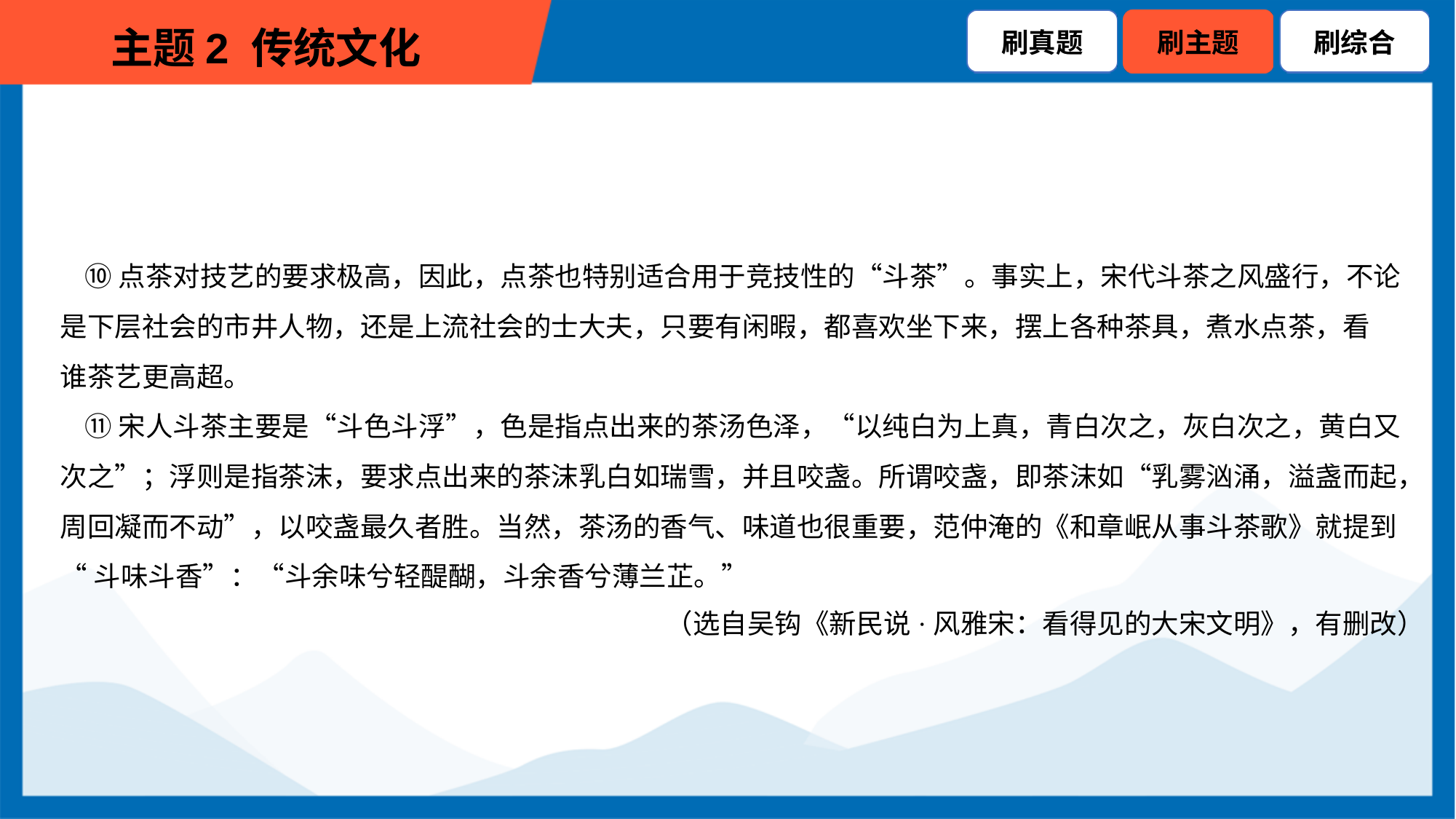

⑩点茶对技艺的要求极高，因此，点茶也特别适合用于竞技性的“斗茶”。事实上，宋代斗茶之风盛行，不论
是下层社会的市井人物，还是上流社会的士大夫，只要有闲暇，都喜欢坐下来，摆上各种茶具，煮水点茶，看
谁茶艺更高超。
    ⑪宋人斗茶主要是“斗色斗浮”，色是指点出来的茶汤色泽，“以纯白为上真，青白次之，灰白次之，黄白又
次之”；浮则是指茶沫，要求点出来的茶沫乳白如瑞雪，并且咬盏。所谓咬盏，即茶沫如“乳雾汹涌，溢盏而起，
周回凝而不动”，以咬盏最久者胜。当然，茶汤的香气、味道也很重要，范仲淹的《和章岷从事斗茶歌》就提到
“斗味斗香”：“斗余味兮轻醍醐，斗余香兮薄兰芷。”
（选自吴钩《新民说·风雅宋：看得见的大宋文明》，有删改）